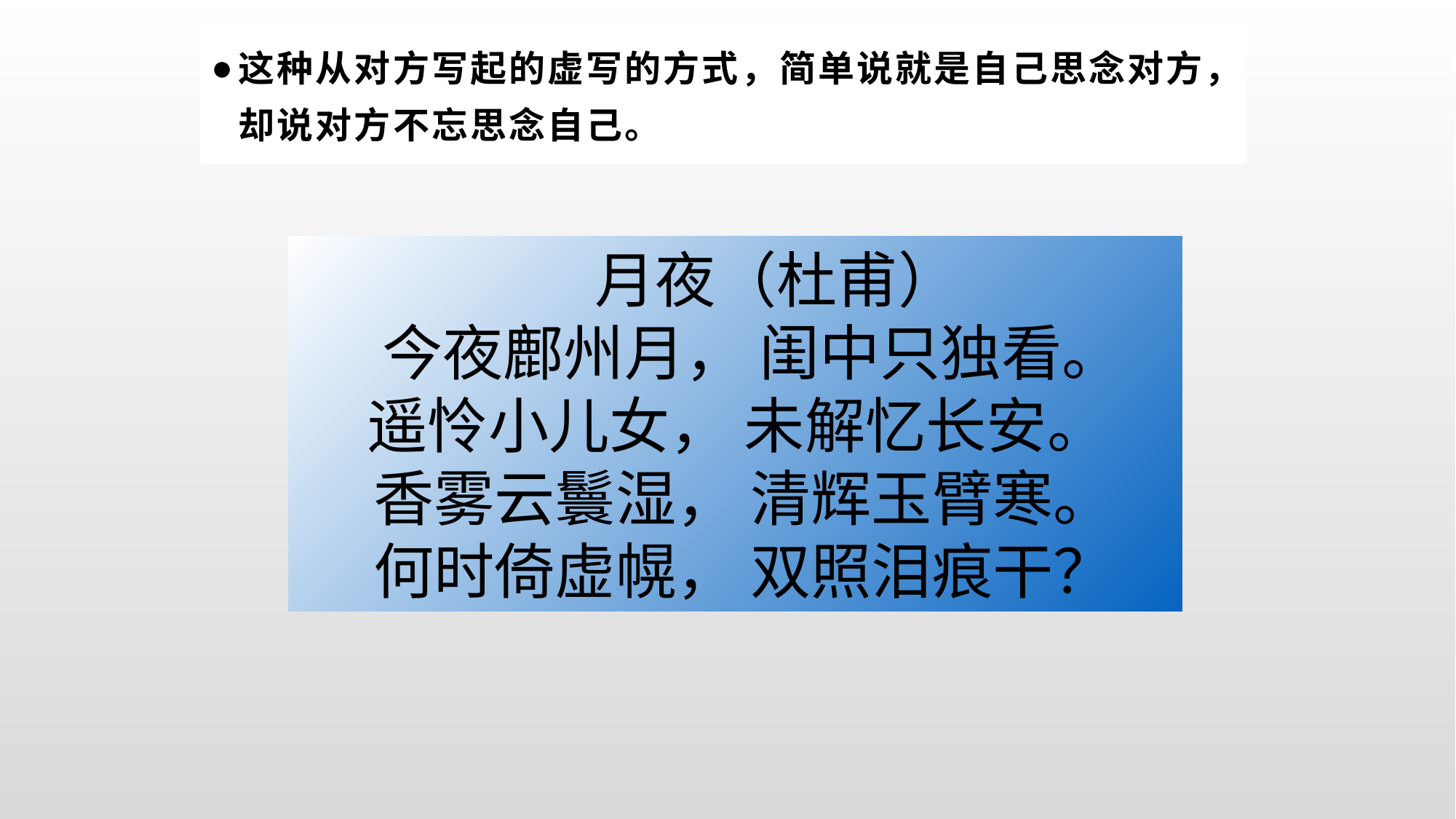

这种从对方写起的虚写的方式，简单说就是自己思念对方，却说对方不忘思念自己。
     月夜（杜甫）
     今夜鄜州月， 闺中只独看。
     遥怜小儿女， 未解忆长安。
　 香雾云鬟湿， 清辉玉臂寒。
　 何时倚虚幌， 双照泪痕干？